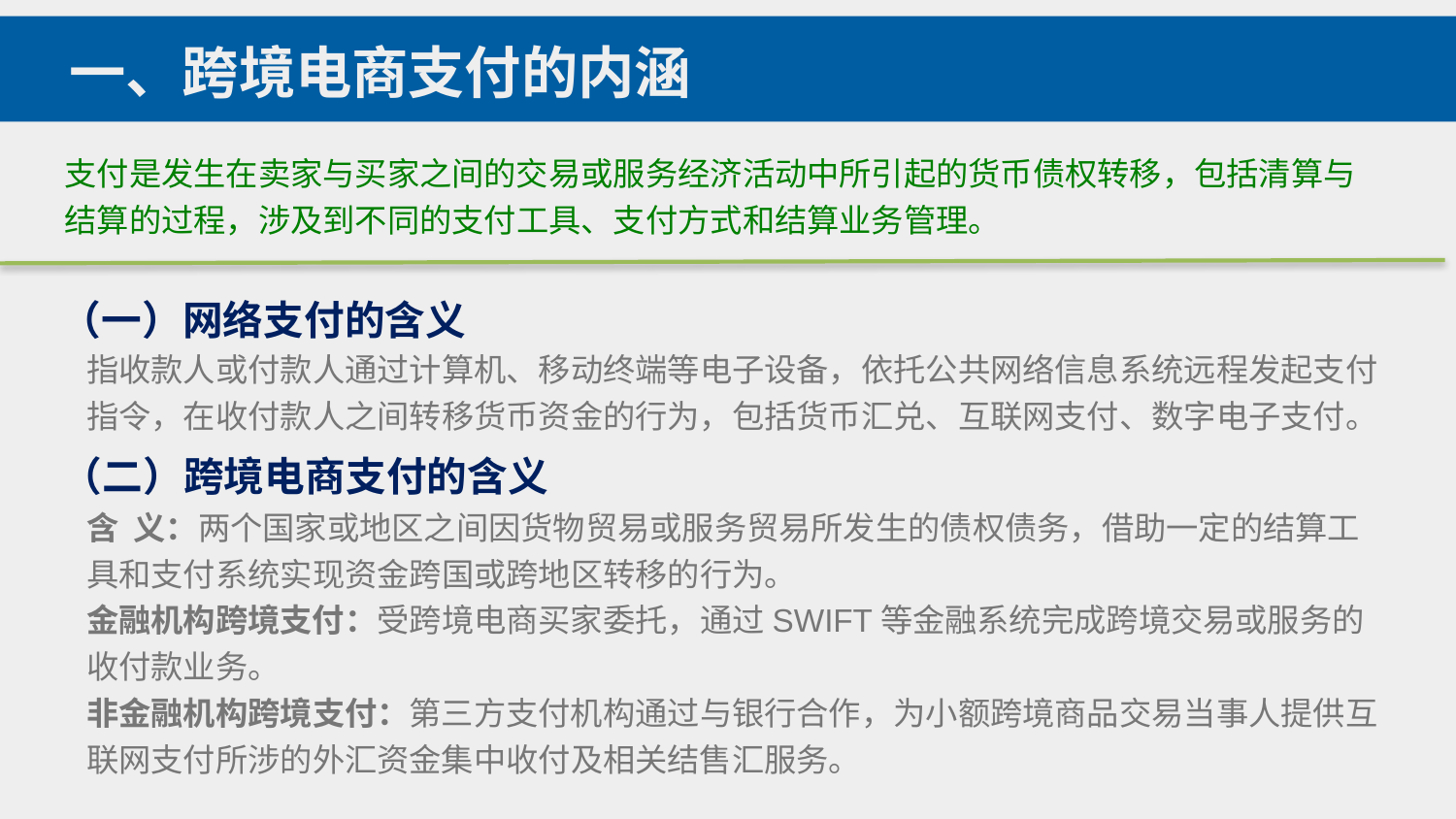

一、跨境电商支付的内涵
支付是发生在卖家与买家之间的交易或服务经济活动中所引起的货币债权转移，包括清算与结算的过程，涉及到不同的支付工具、支付方式和结算业务管理。
（一）网络支付的含义
指收款人或付款人通过计算机、移动终端等电子设备，依托公共网络信息系统远程发起支付指令，在收付款人之间转移货币资金的行为，包括货币汇兑、互联网支付、数字电子支付。
（二）跨境电商支付的含义
含  义：两个国家或地区之间因货物贸易或服务贸易所发生的债权债务，借助一定的结算工具和支付系统实现资金跨国或跨地区转移的行为。
金融机构跨境支付：受跨境电商买家委托，通过SWIFT等金融系统完成跨境交易或服务的收付款业务。
非金融机构跨境支付：第三方支付机构通过与银行合作，为小额跨境商品交易当事人提供互联网支付所涉的外汇资金集中收付及相关结售汇服务。